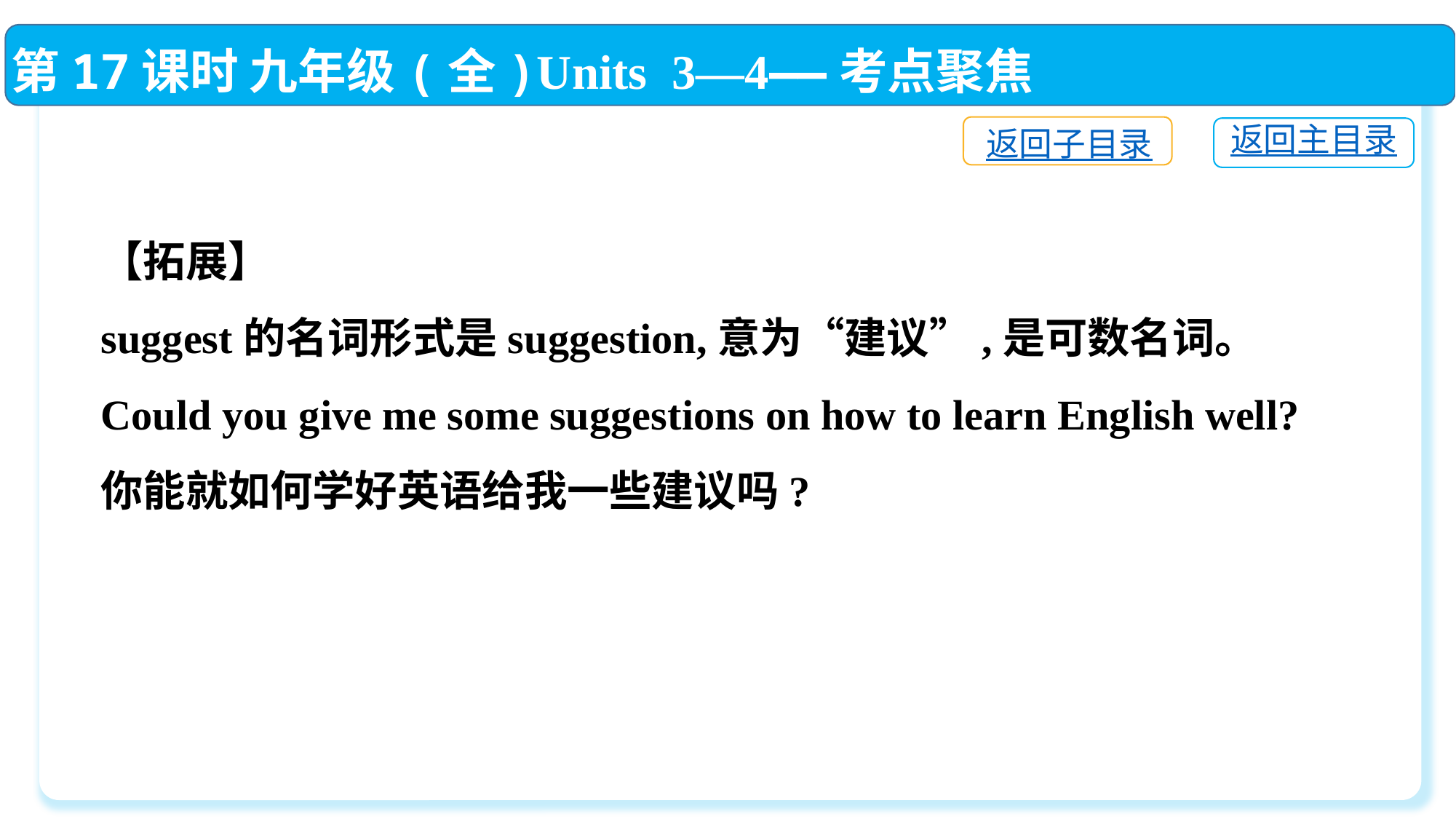

第17课时 九年级(全)Units  3—4——考点聚焦

返回子目录
返回主目录
【拓展】
suggest的名词形式是suggestion,意为“建议”,是可数名词。
Could you give me some suggestions on how to learn English well?
你能就如何学好英语给我一些建议吗?